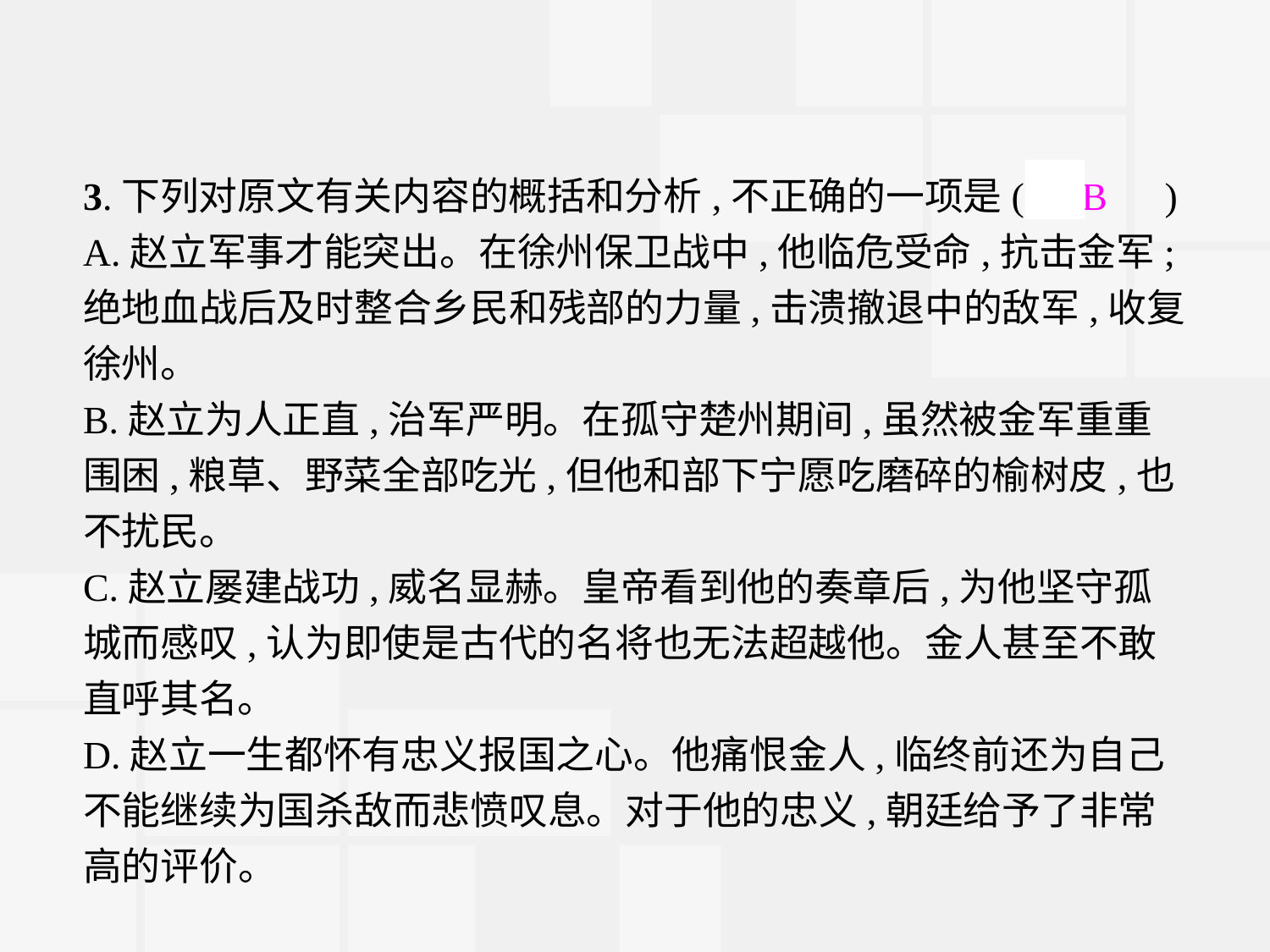

3.下列对原文有关内容的概括和分析,不正确的一项是(　B　)
A.赵立军事才能突出。在徐州保卫战中,他临危受命,抗击金军;绝地血战后及时整合乡民和残部的力量,击溃撤退中的敌军,收复徐州。
B.赵立为人正直,治军严明。在孤守楚州期间,虽然被金军重重围困,粮草、野菜全部吃光,但他和部下宁愿吃磨碎的榆树皮,也不扰民。
C.赵立屡建战功,威名显赫。皇帝看到他的奏章后,为他坚守孤城而感叹,认为即使是古代的名将也无法超越他。金人甚至不敢直呼其名。
D.赵立一生都怀有忠义报国之心。他痛恨金人,临终前还为自己不能继续为国杀敌而悲愤叹息。对于他的忠义,朝廷给予了非常高的评价。